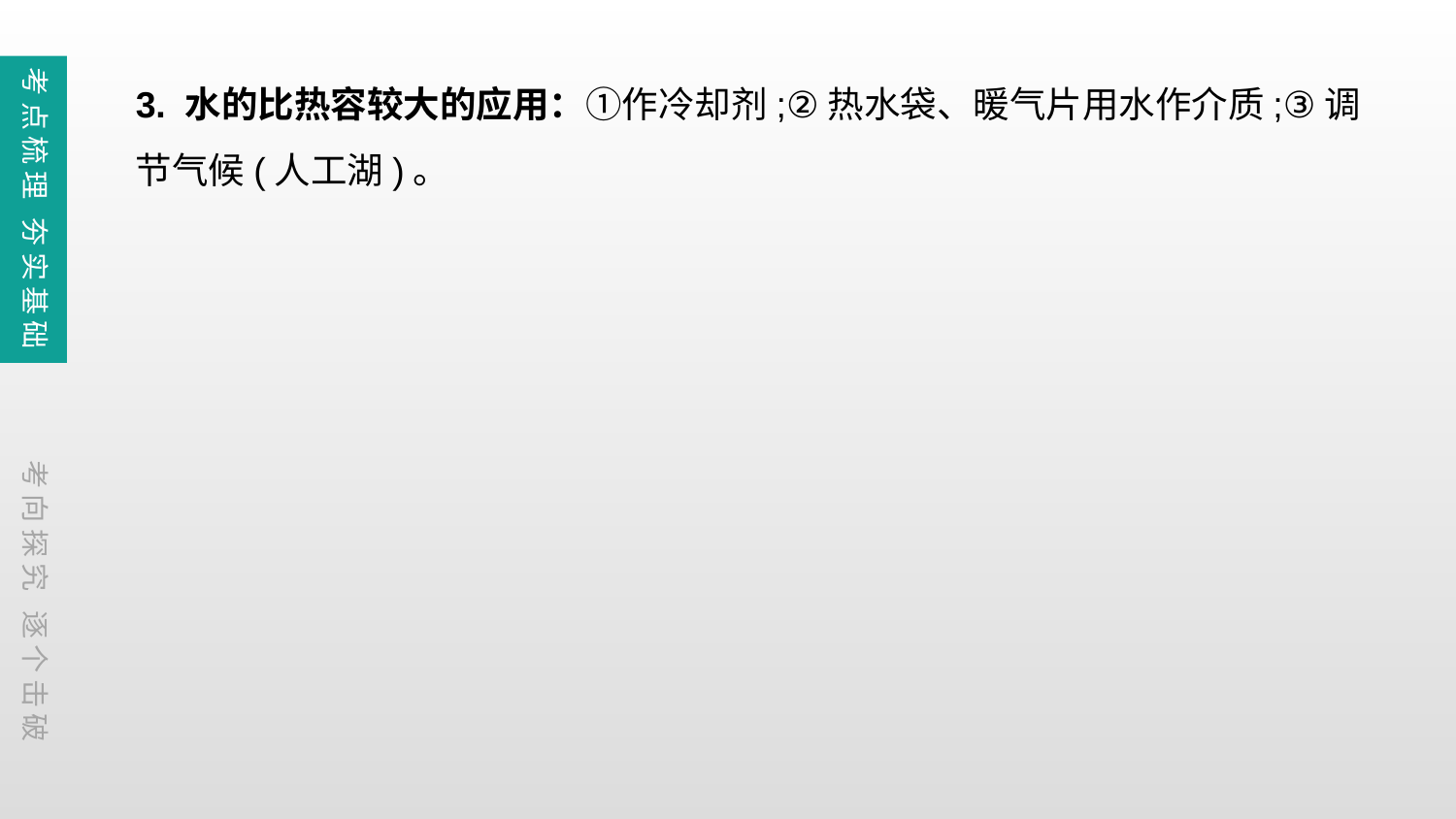

3. 水的比热容较大的应用：①作冷却剂;②热水袋、暖气片用水作介质;③调节气候(人工湖)。

考点梳理 夯实基础
考向探究 逐个击破